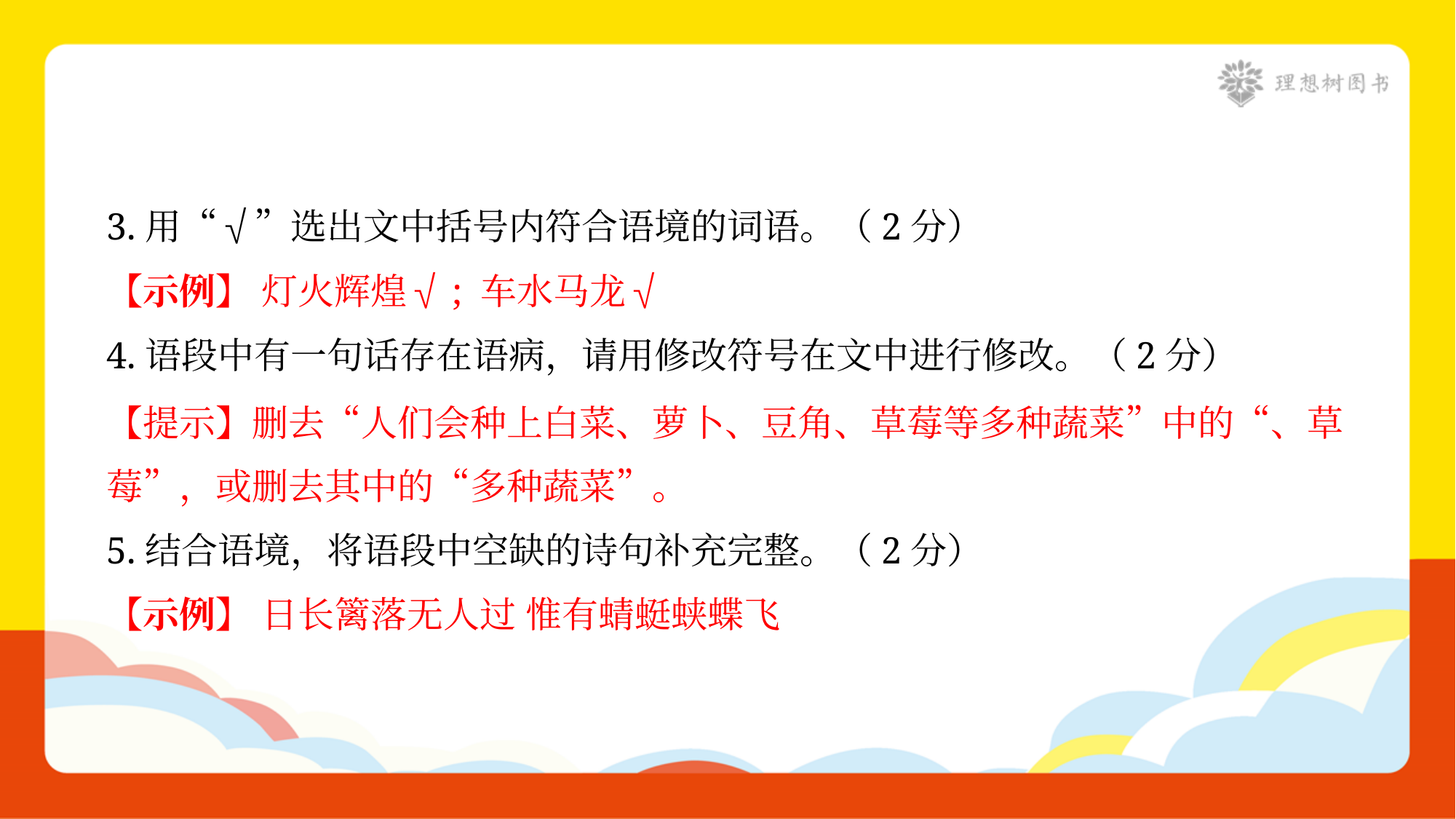

3.用“√”选出文中括号内符合语境的词语。（2分）
【示例】 灯火辉煌√; 车水马龙√
4.语段中有一句话存在语病，请用修改符号在文中进行修改。（2分）
【提示】删去“人们会种上白菜、萝卜、豆角、草莓等多种蔬菜”中的“、草
莓”，或删去其中的“多种蔬菜”。
5.结合语境，将语段中空缺的诗句补充完整。（2分）
【示例】 日长篱落无人过 惟有蜻蜓蛱蝶飞